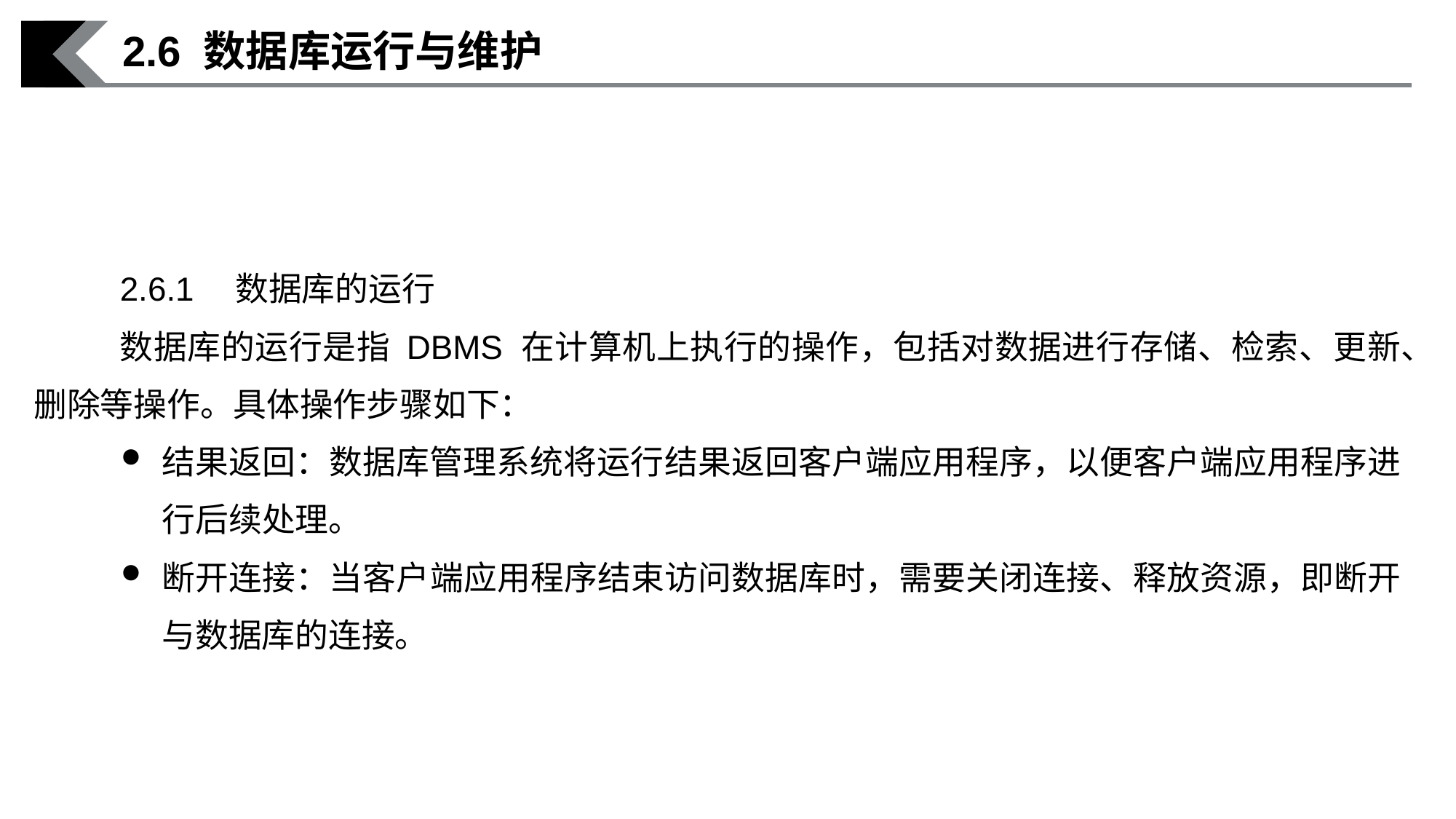

2.6 数据库运行与维护
2.6.1　数据库的运行
数据库的运行是指 DBMS 在计算机上执行的操作，包括对数据进行存储、检索、更新、删除等操作。具体操作步骤如下：
结果返回：数据库管理系统将运行结果返回客户端应用程序，以便客户端应用程序进行后续处理。
断开连接：当客户端应用程序结束访问数据库时，需要关闭连接、释放资源，即断开与数据库的连接。